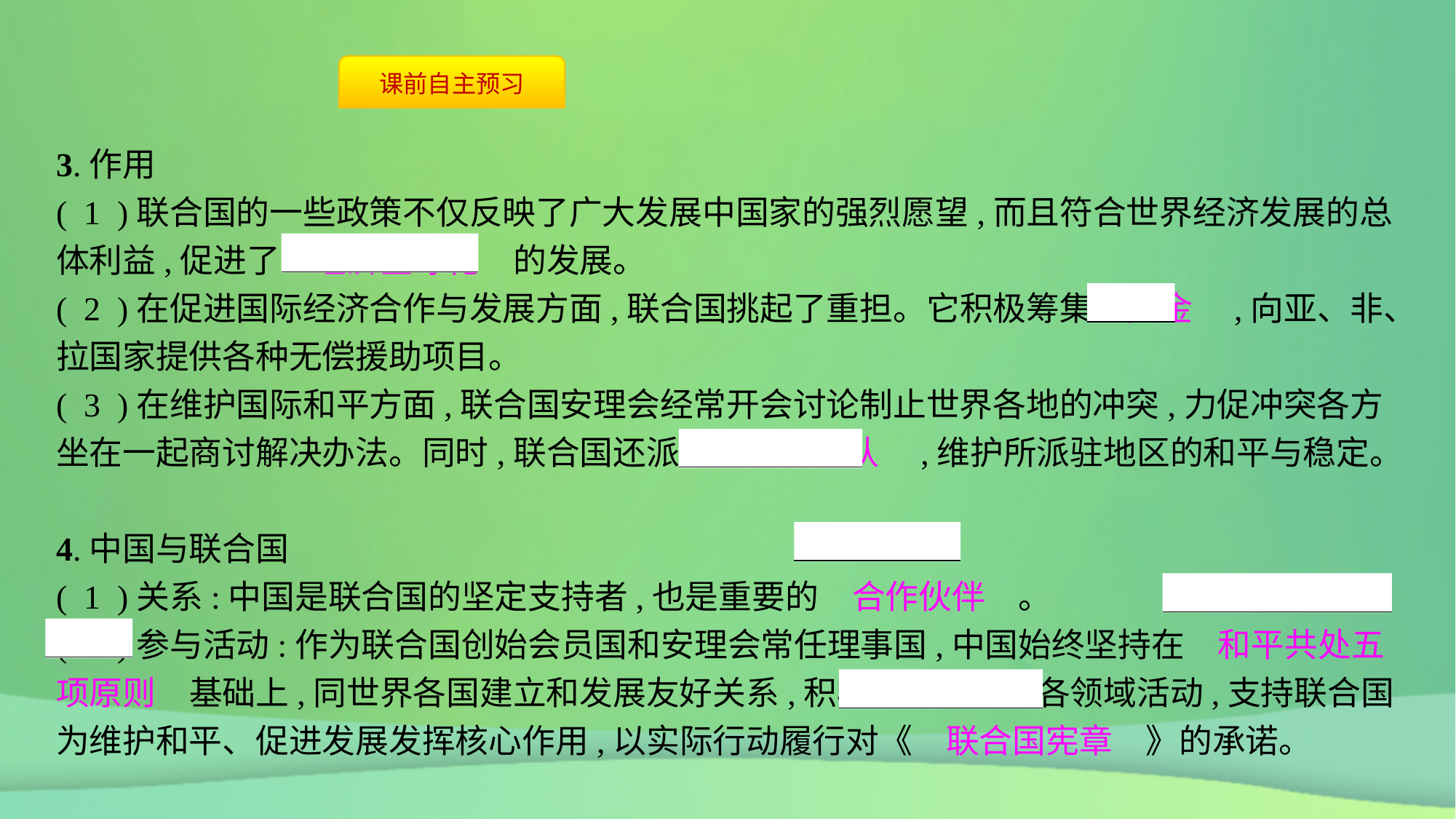

3.作用
(  1  )联合国的一些政策不仅反映了广大发展中国家的强烈愿望,而且符合世界经济发展的总体利益,促进了　经济全球化　的发展。
(  2  )在促进国际经济合作与发展方面,联合国挑起了重担。它积极筹集　资金　,向亚、非、拉国家提供各种无偿援助项目。
(  3  )在维护国际和平方面,联合国安理会经常开会讨论制止世界各地的冲突,力促冲突各方坐在一起商讨解决办法。同时,联合国还派出　维和部队　,维护所派驻地区的和平与稳定。
4.中国与联合国
(  1  )关系:中国是联合国的坚定支持者,也是重要的　合作伙伴　。
(  2  )参与活动:作为联合国创始会员国和安理会常任理事国,中国始终坚持在　和平共处五项原则　基础上,同世界各国建立和发展友好关系,积极参与联合国各领域活动,支持联合国为维护和平、促进发展发挥核心作用,以实际行动履行对《　联合国宪章　》的承诺。